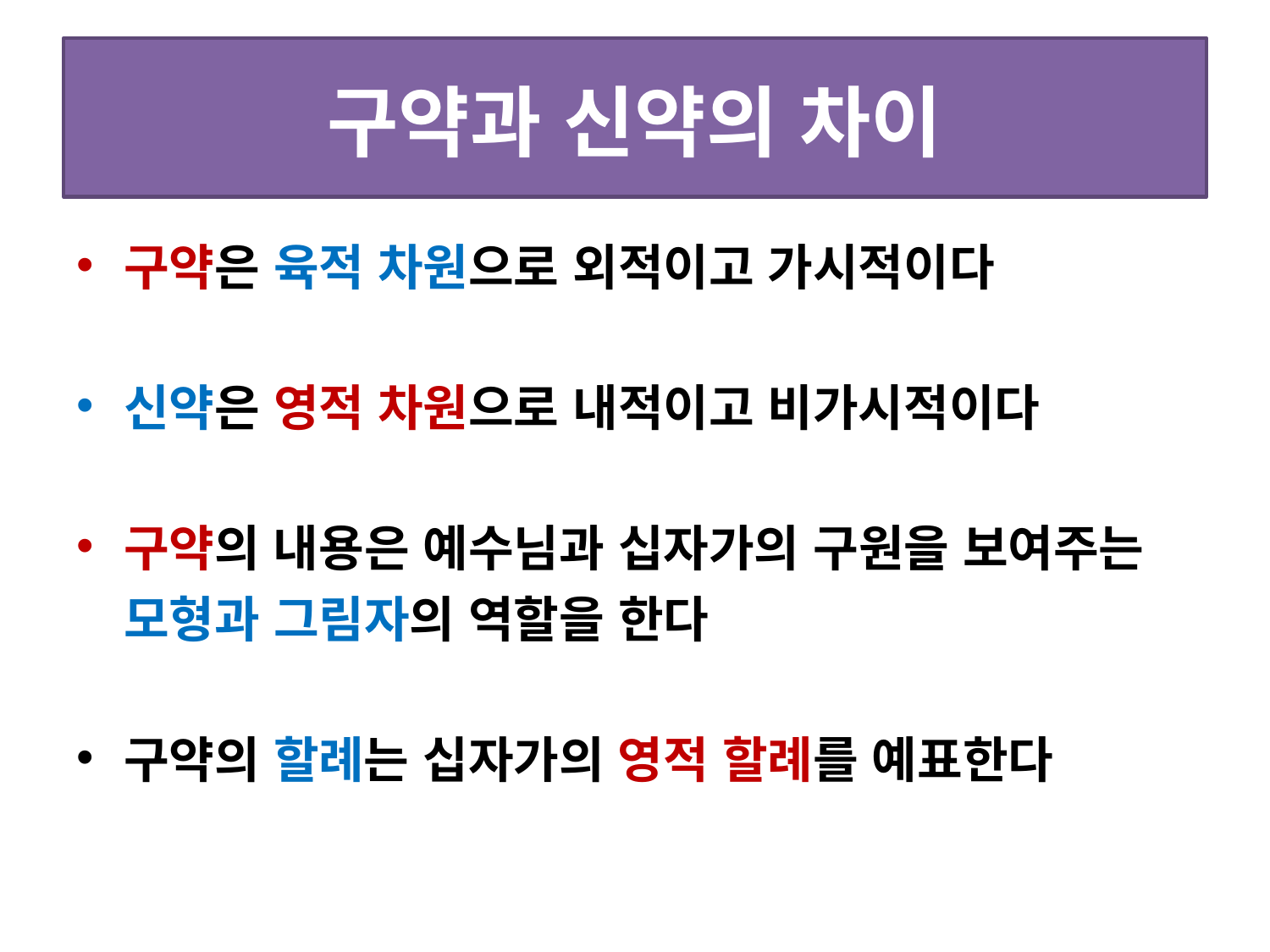

# 구약과 신약의 차이
구약은 육적 차원으로 외적이고 가시적이다

신약은 영적 차원으로 내적이고 비가시적이다

구약의 내용은 예수님과 십자가의 구원을 보여주는 모형과 그림자의 역할을 한다

구약의 할례는 십자가의 영적 할례를 예표한다